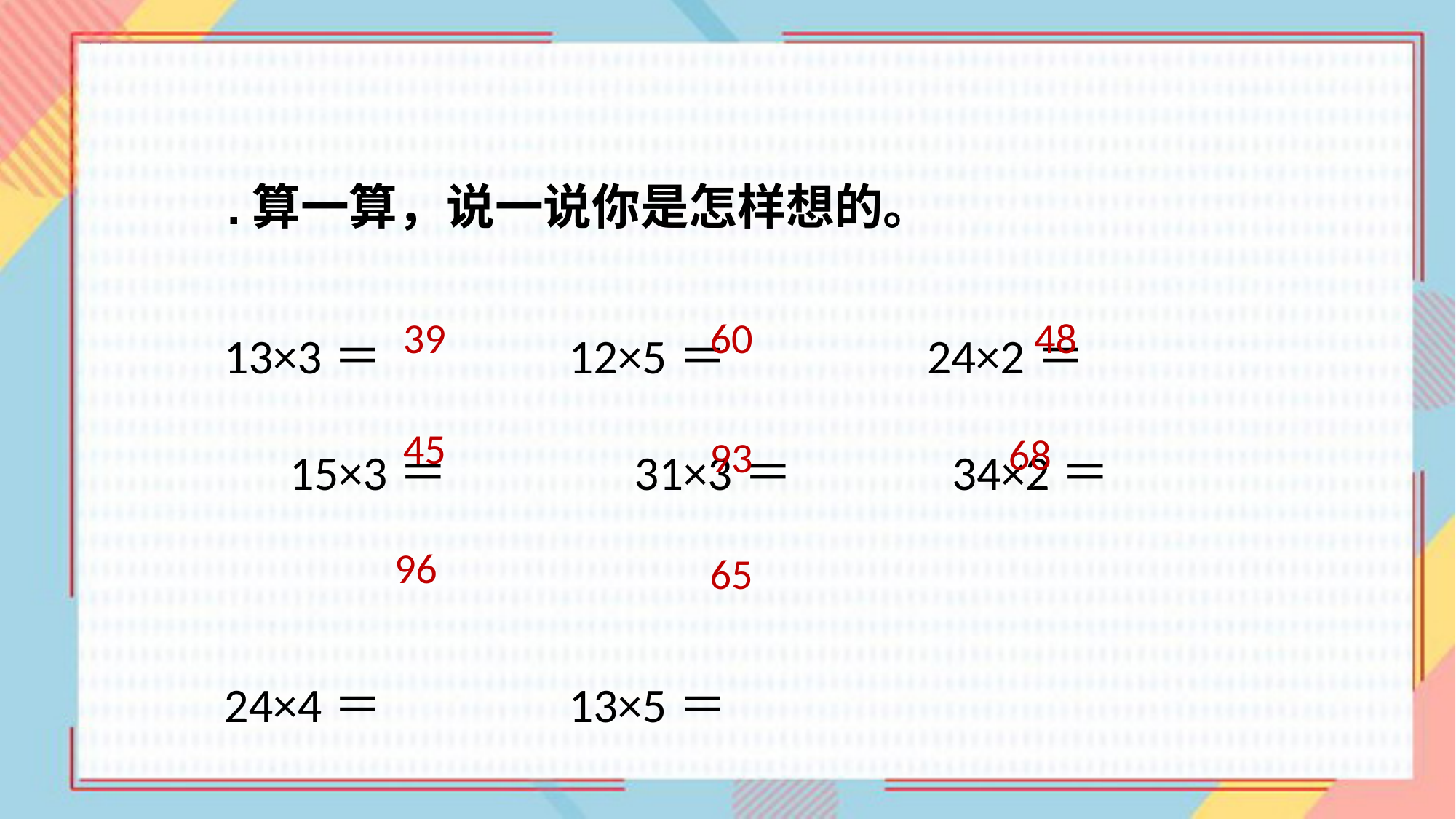

.算一算，说一说你是怎样想的。
13×3＝             12×5＝              24×2＝         15×3＝             31×3＝           34×2＝
24×4＝             13×5＝
39
60
48
45
68
93
96
65